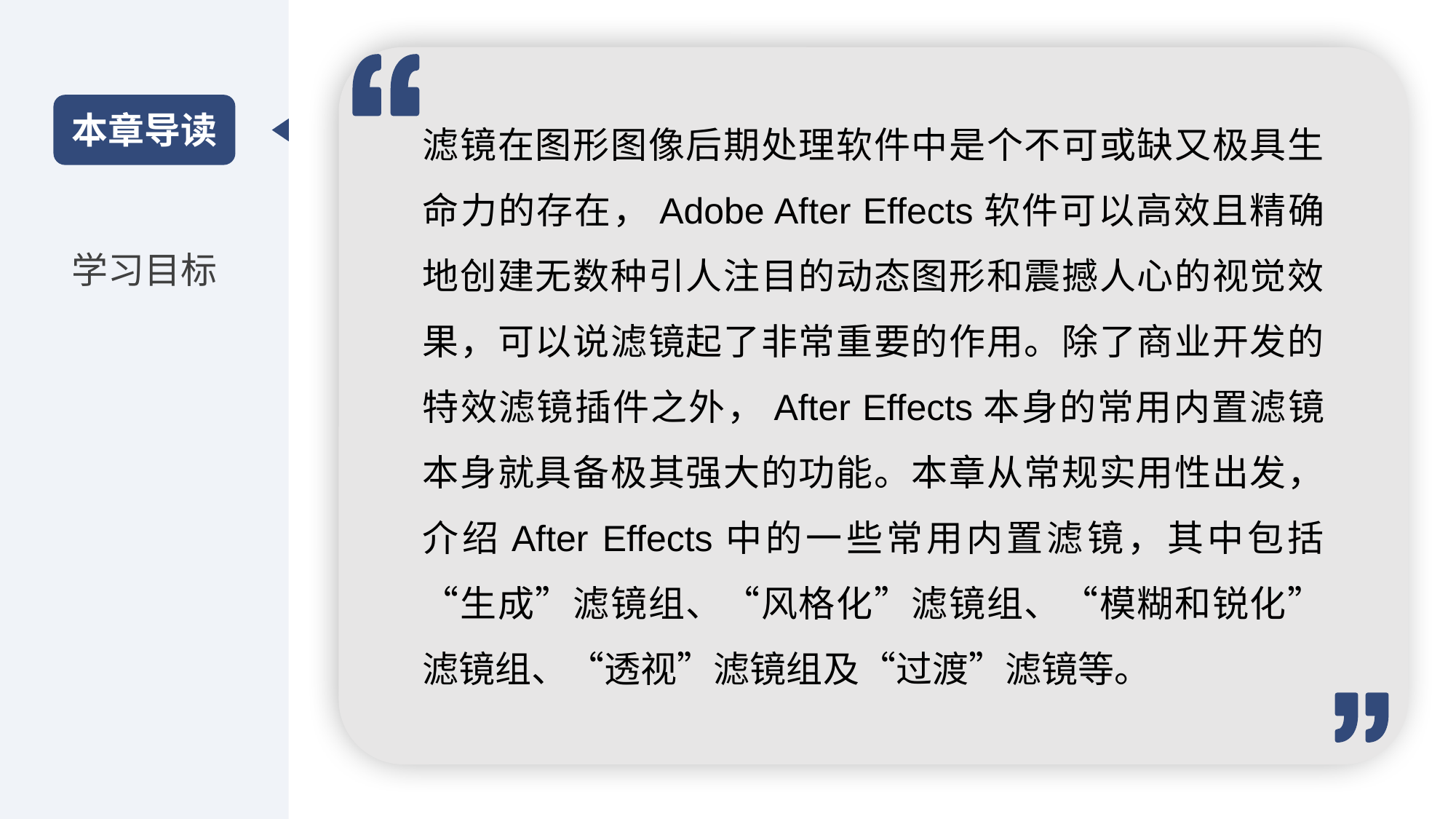

滤镜在图形图像后期处理软件中是个不可或缺又极具生命力的存在，Adobe After Effects软件可以高效且精确地创建无数种引人注目的动态图形和震撼人心的视觉效果，可以说滤镜起了非常重要的作用。除了商业开发的特效滤镜插件之外，After Effects本身的常用内置滤镜本身就具备极其强大的功能。本章从常规实用性出发，介绍After Effects中的一些常用内置滤镜，其中包括“生成”滤镜组、“风格化”滤镜组、“模糊和锐化”滤镜组、“透视”滤镜组及“过渡”滤镜等。
本章导读

学习目标